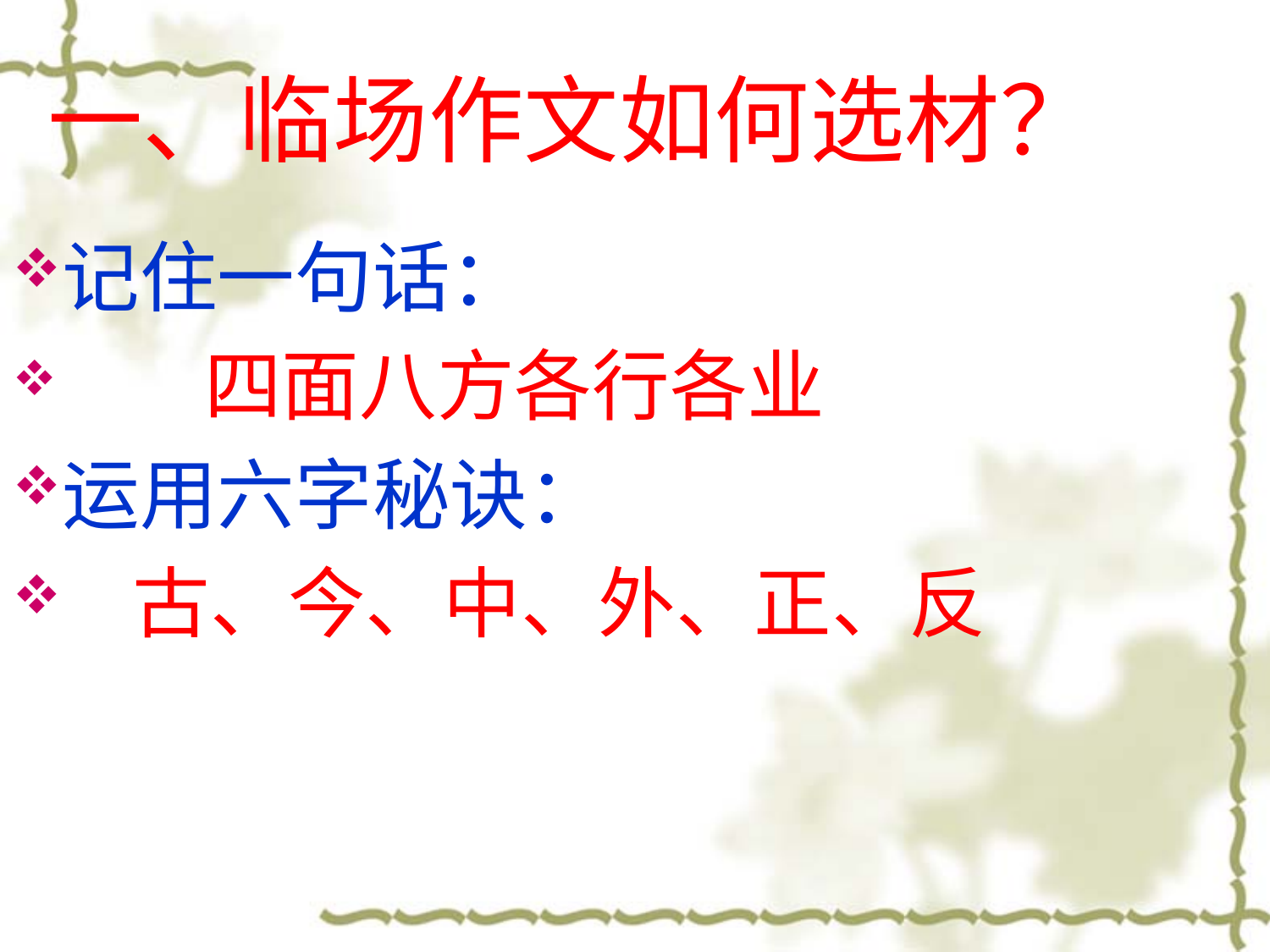

一、临场作文如何选材？
记住一句话：
        四面八方各行各业
运用六字秘诀：
   古、今、中、外、正、反